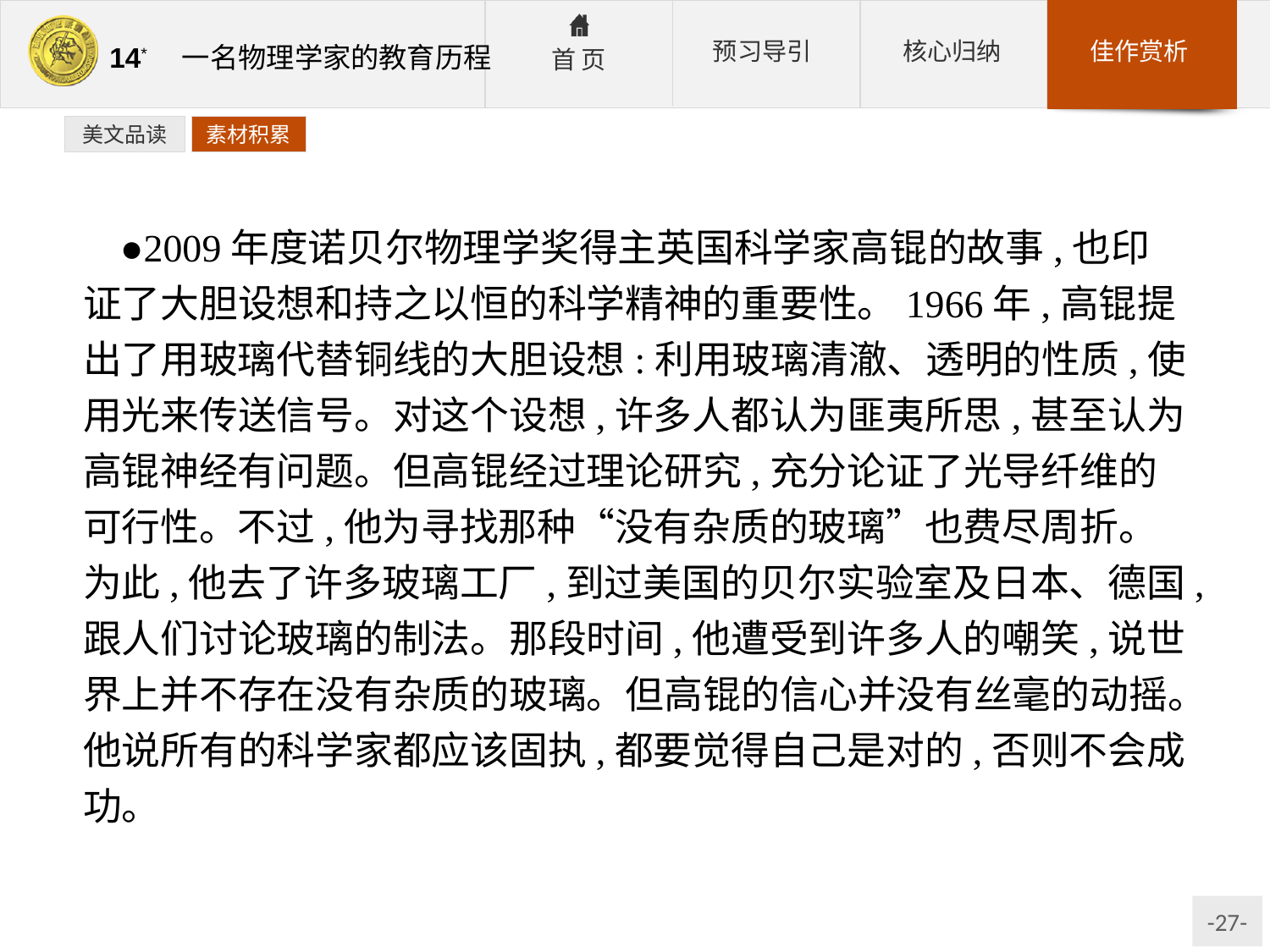

美文品读
素材积累
●2009年度诺贝尔物理学奖得主英国科学家高锟的故事,也印证了大胆设想和持之以恒的科学精神的重要性。1966年,高锟提出了用玻璃代替铜线的大胆设想:利用玻璃清澈、透明的性质,使用光来传送信号。对这个设想,许多人都认为匪夷所思,甚至认为高锟神经有问题。但高锟经过理论研究,充分论证了光导纤维的可行性。不过,他为寻找那种“没有杂质的玻璃”也费尽周折。为此,他去了许多玻璃工厂,到过美国的贝尔实验室及日本、德国,跟人们讨论玻璃的制法。那段时间,他遭受到许多人的嘲笑,说世界上并不存在没有杂质的玻璃。但高锟的信心并没有丝毫的动摇。他说所有的科学家都应该固执,都要觉得自己是对的,否则不会成功。